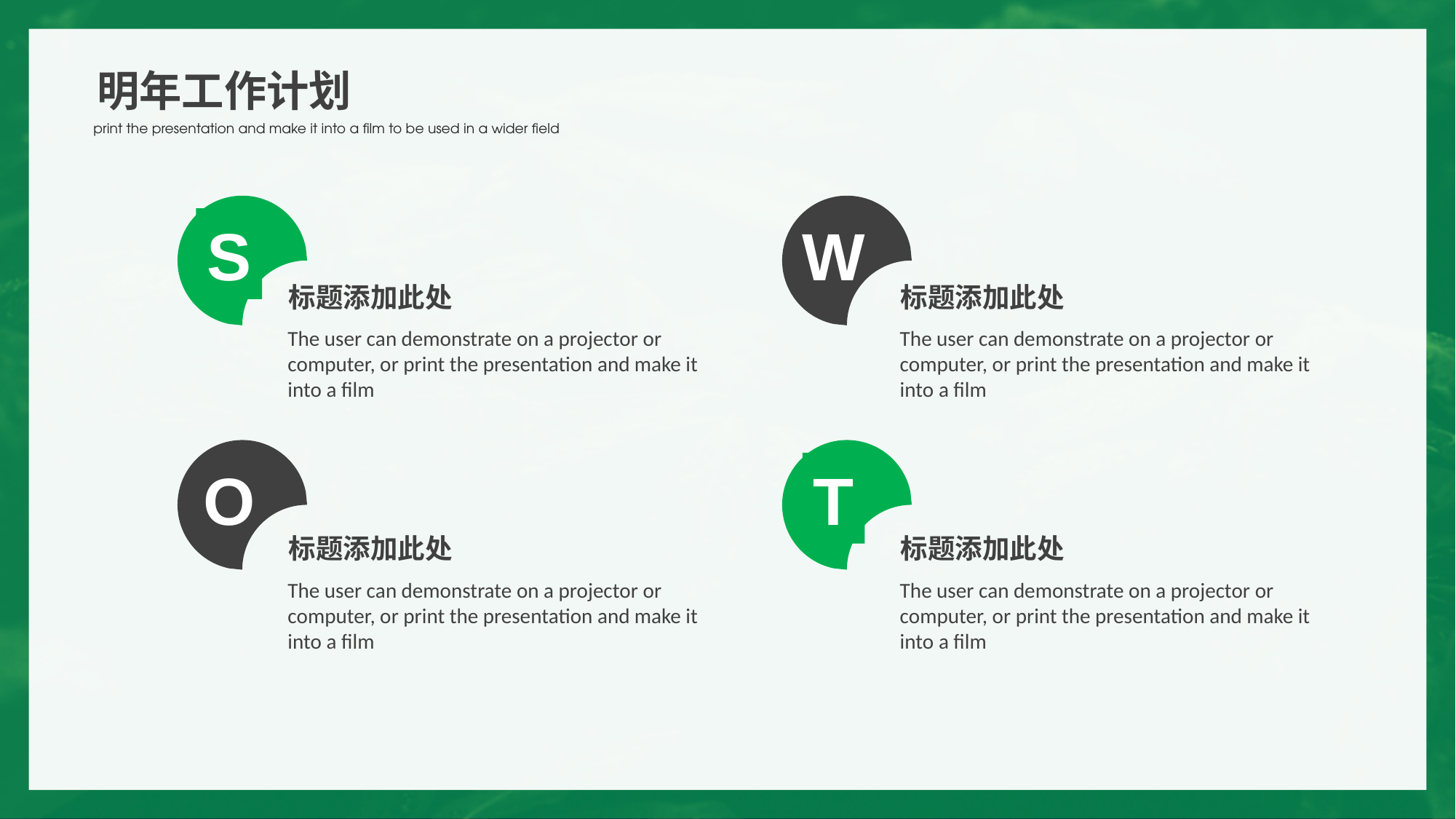

S

W
标题添加此处
The user can demonstrate on a projector or computer, or print the presentation and make it into a film
标题添加此处
The user can demonstrate on a projector or computer, or print the presentation and make it into a film

O

T
标题添加此处
The user can demonstrate on a projector or computer, or print the presentation and make it into a film
标题添加此处
The user can demonstrate on a projector or computer, or print the presentation and make it into a film